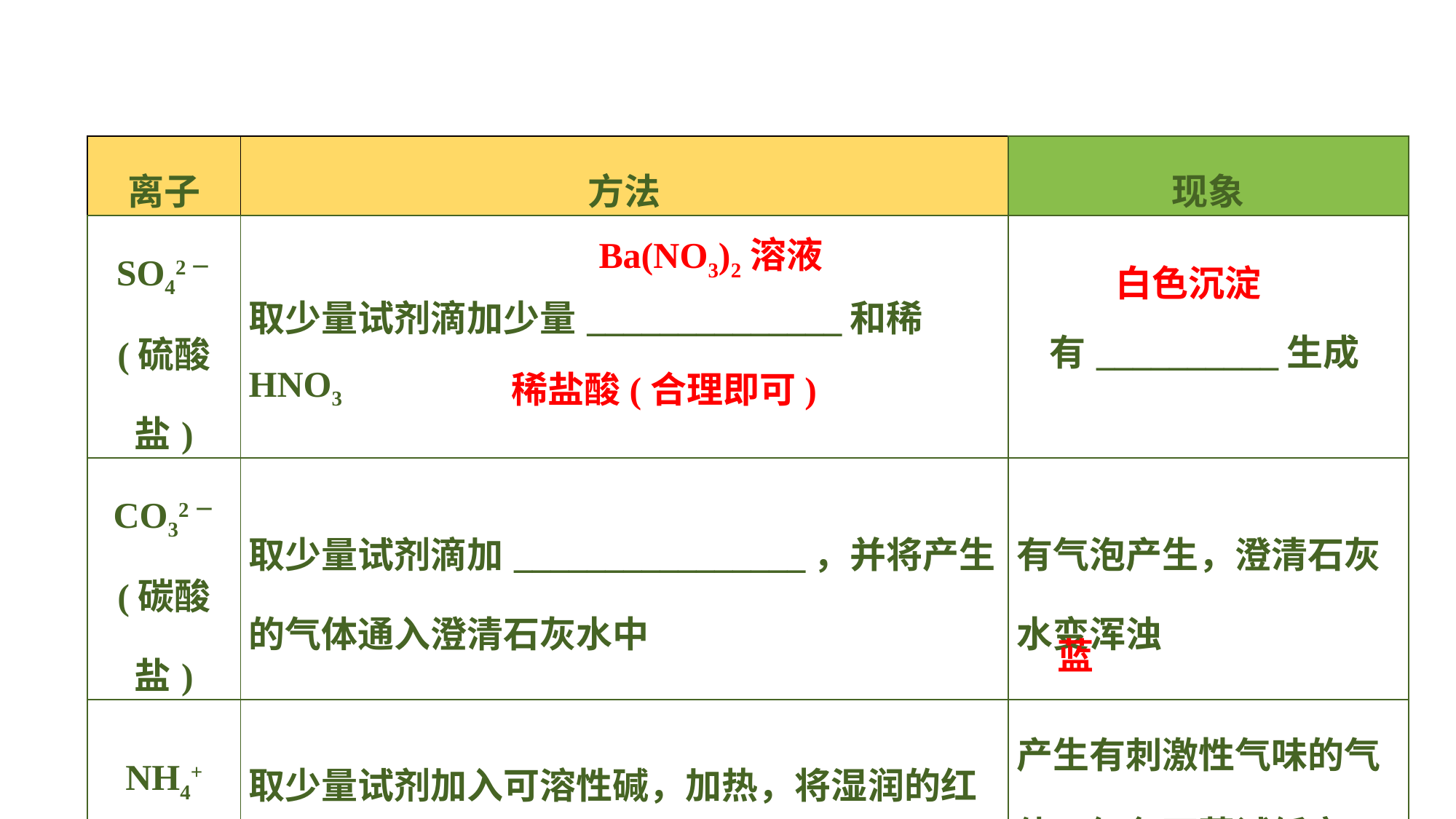

| 离子 | 方法 | 现象 |
| --- | --- | --- |
| SO42－ (硫酸盐) | 取少量试剂滴加少量\_\_\_\_\_\_\_\_\_\_\_\_\_\_和稀HNO3 | 有\_\_\_\_\_\_\_\_\_\_生成 |
| CO32－ (碳酸盐) | 取少量试剂滴加\_\_\_\_\_\_\_\_\_\_\_\_\_\_\_\_，并将产生的气体通入澄清石灰水中 | 有气泡产生，澄清石灰水变浑浊 |
| NH4+ (铵盐) | 取少量试剂加入可溶性碱，加热，将湿润的红色石蕊试纸放在试管口 | 产生有刺激性气味的气体，红色石蕊试纸变\_\_\_\_\_\_ |
Ba(NO3)2溶液
白色沉淀
稀盐酸(合理即可)
蓝